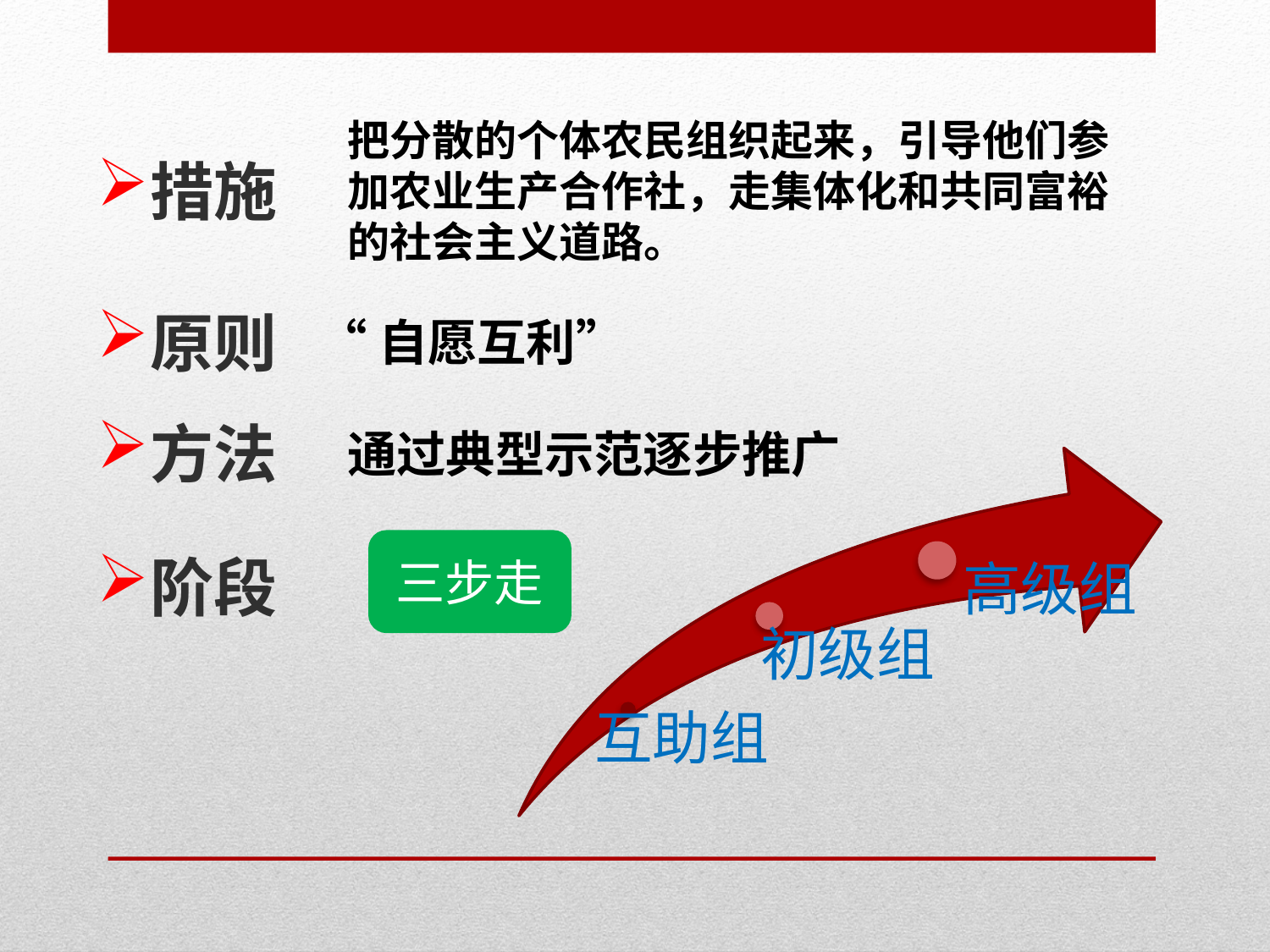

把分散的个体农民组织起来，引导他们参加农业生产合作社，走集体化和共同富裕的社会主义道路。
措施
原则
“自愿互利”
方法
通过典型示范逐步推广
互助组
初级组
高级组
三步走
阶段